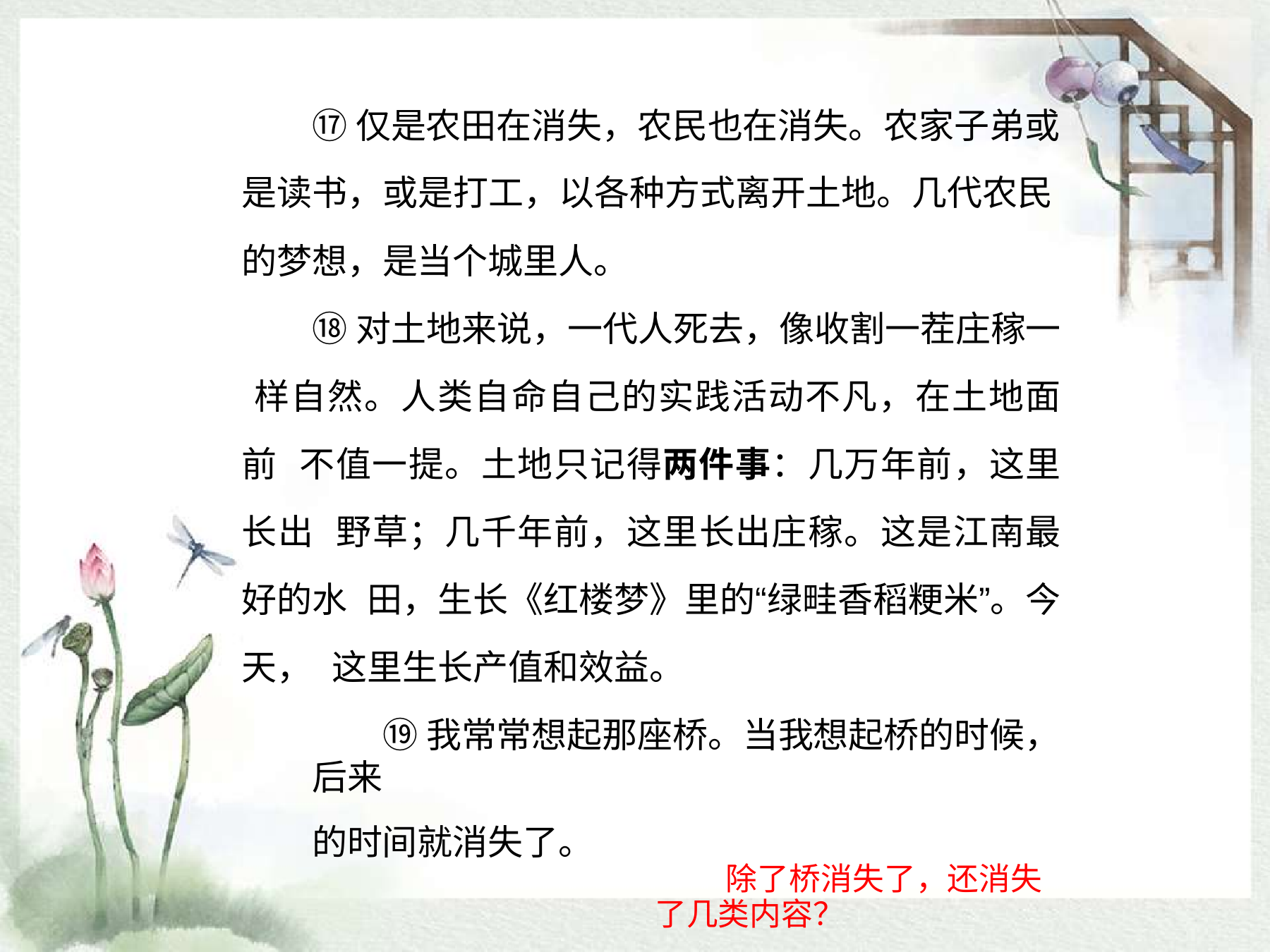

⑰仅是农田在消失，农民也在消失。农家子弟或

# 是读书，或是打工，以各种方式离开土地。几代农民
的梦想，是当个城里人。
⑱对土地来说，一代人死去，像收割一茬庄稼一  样自然。人类自命自己的实践活动不凡，在土地面前  不值一提。土地只记得两件事：几万年前，这里长出  野草；几千年前，这里长出庄稼。这是江南最好的水  田，生长《红楼梦》里的“绿畦香稻粳米”。今天，  这里生长产值和效益。
⑲我常常想起那座桥。当我想起桥的时候，后来
的时间就消失了。
除了桥消失了，还消失了几类内容？
作者对“变化”的感情是？